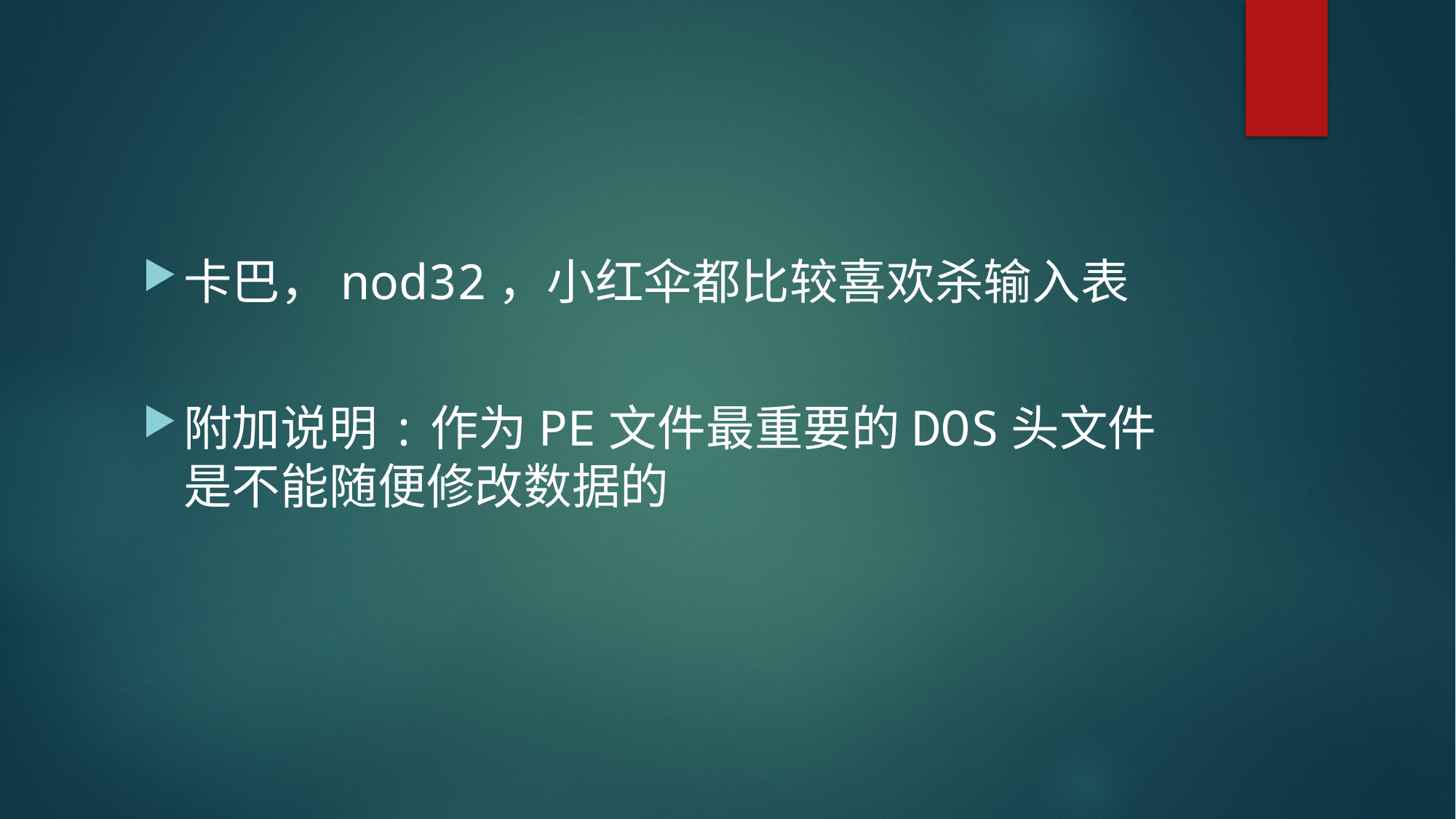

#
卡巴，nod32，小红伞都比较喜欢杀输入表

附加说明:作为PE文件最重要的DOS头文件是不能随便修改数据的